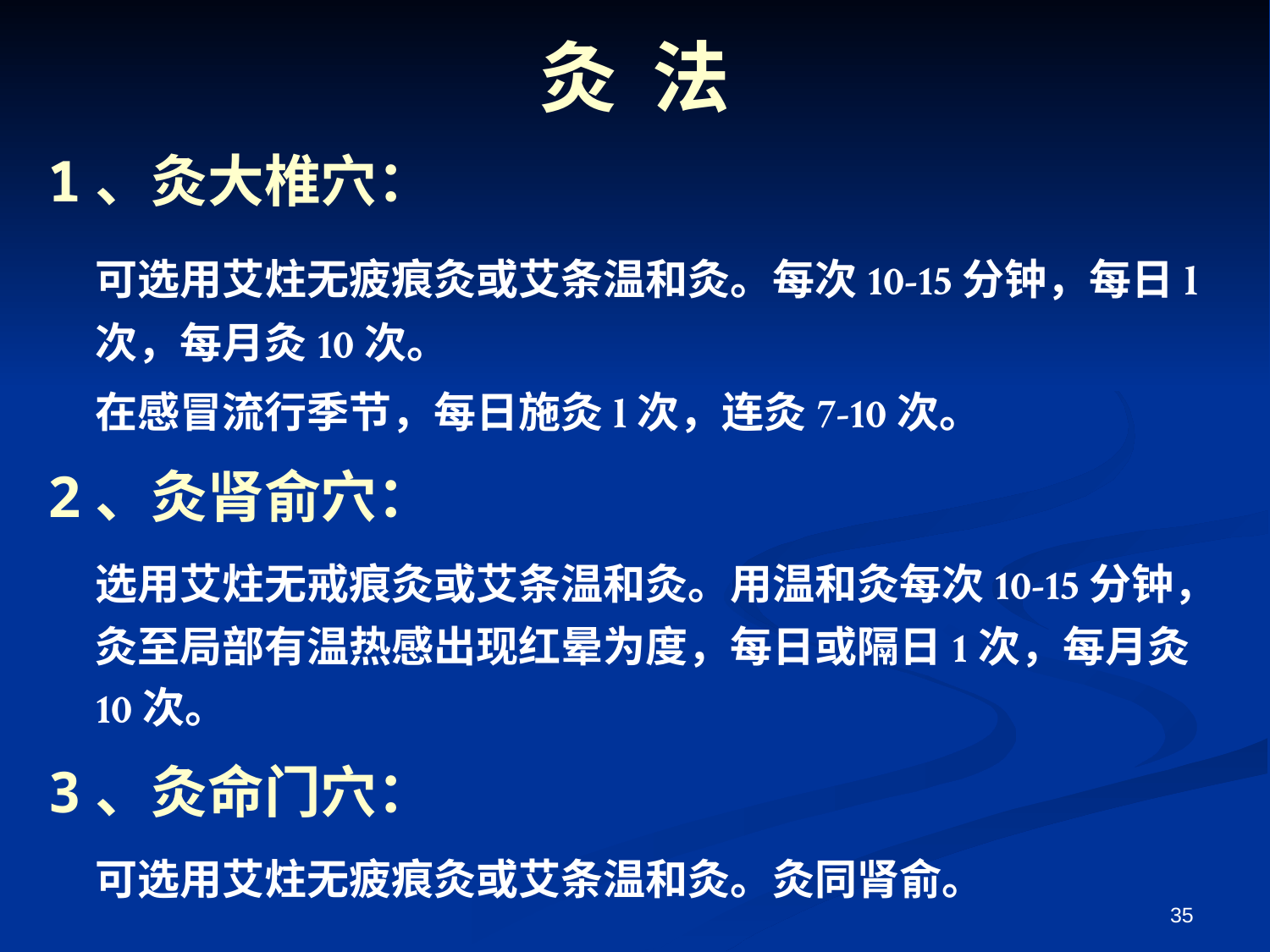

# 灸  法
1、灸大椎穴：
	可选用艾炷无疲痕灸或艾条温和灸。每次10-15分钟，每日l次，每月灸10次。
	在感冒流行季节，每日施灸l次，连灸7-10次。
2、灸肾俞穴：
	选用艾炷无戒痕灸或艾条温和灸。用温和灸每次10-15分钟，灸至局部有温热感出现红晕为度，每日或隔日1次，每月灸10次。
3、灸命门穴：
	可选用艾炷无疲痕灸或艾条温和灸。灸同肾俞。

35